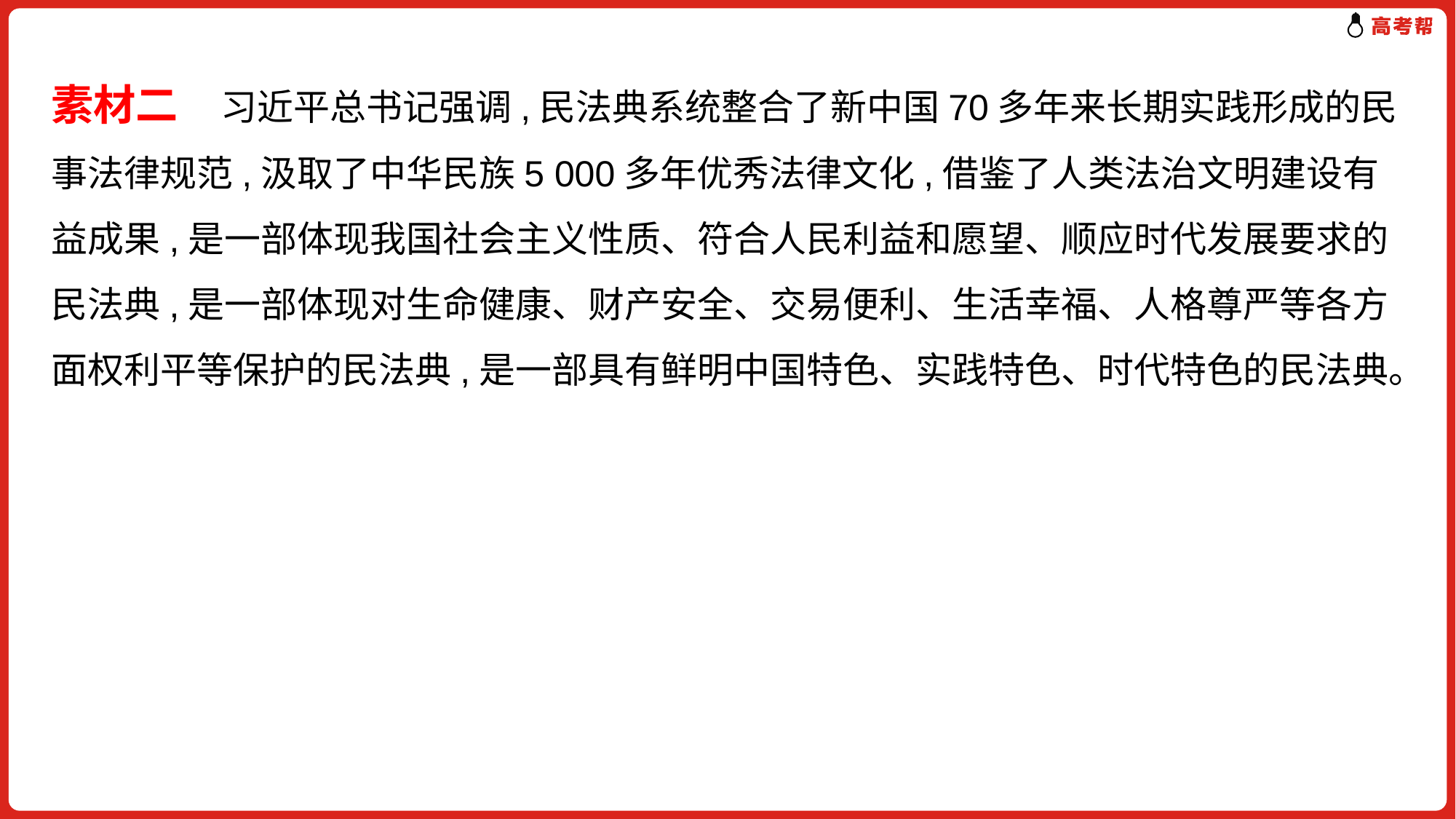

# 素材二　习近平总书记强调,民法典系统整合了新中国70多年来长期实践形成的民事法律规范,汲取了中华民族5 000多年优秀法律文化,借鉴了人类法治文明建设有益成果,是一部体现我国社会主义性质、符合人民利益和愿望、顺应时代发展要求的民法典,是一部体现对生命健康、财产安全、交易便利、生活幸福、人格尊严等各方面权利平等保护的民法典,是一部具有鲜明中国特色、实践特色、时代特色的民法典。